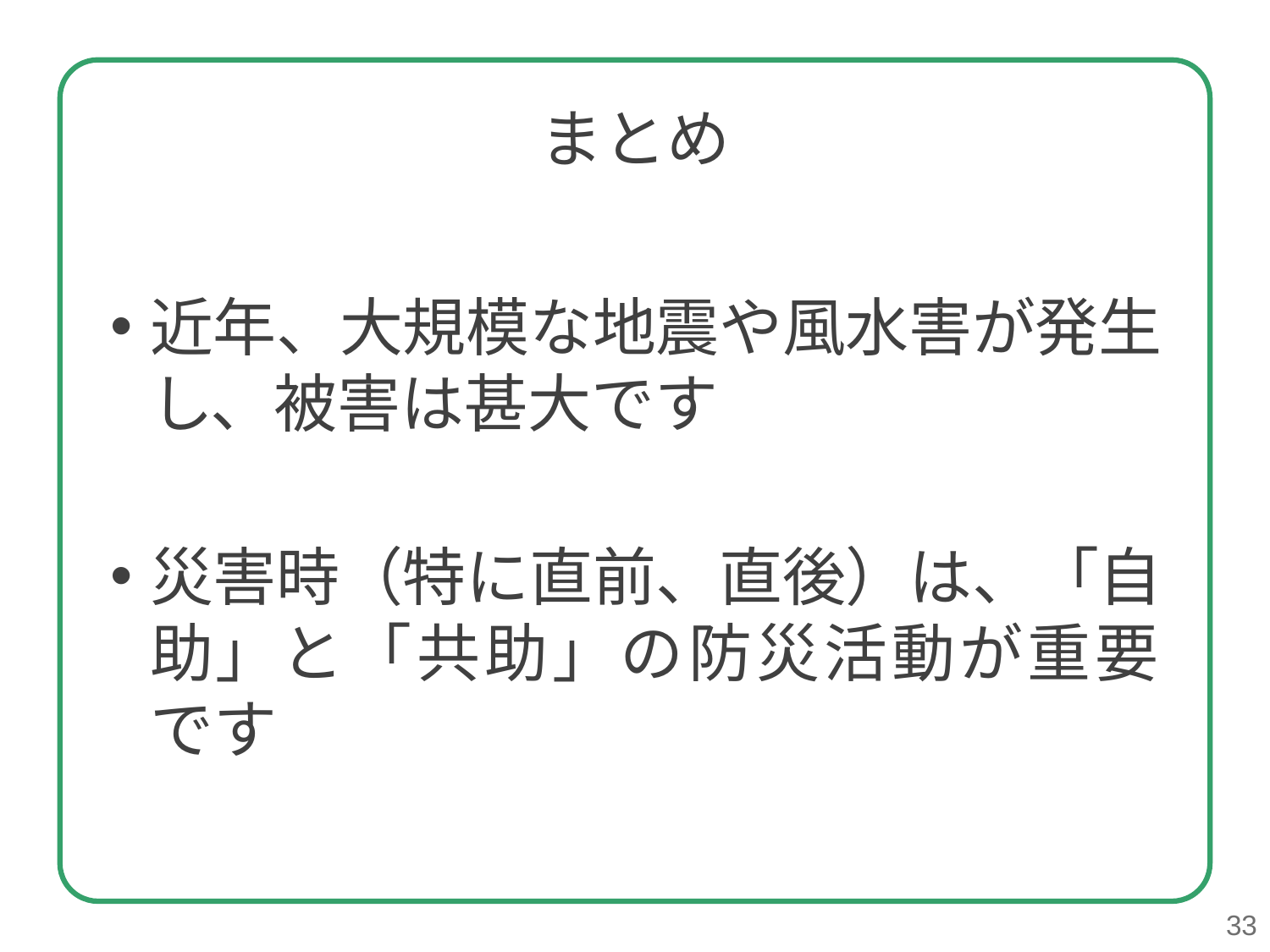

まとめ
近年、大規模な地震や風水害が発生し、被害は甚大です

災害時（特に直前、直後）は、「自助」と「共助」の防災活動が重要です
33